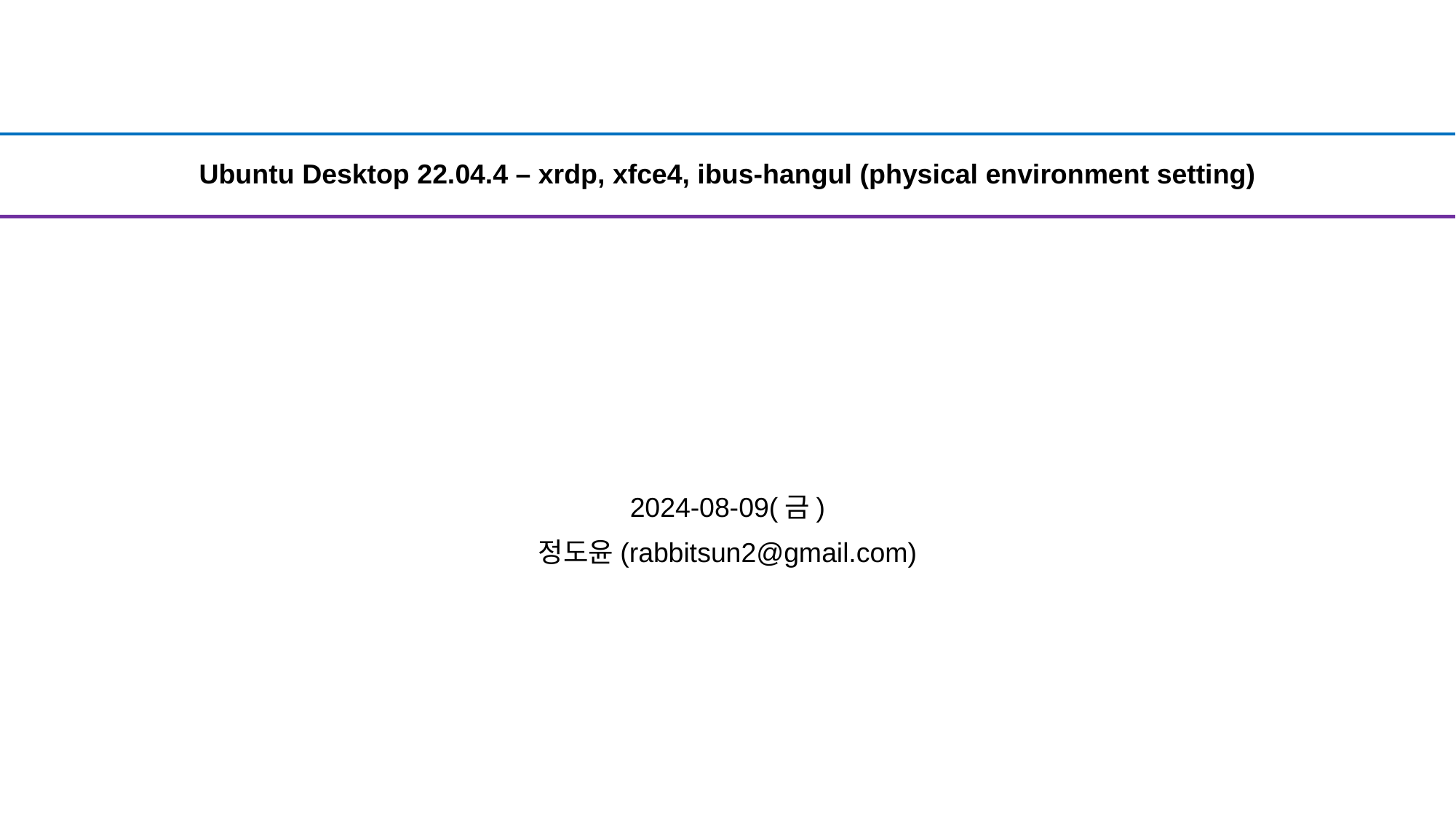

# Ubuntu Desktop 22.04.4 – xrdp, xfce4, ibus-hangul (physical environment setting)
2024-08-09(금)
정도윤(rabbitsun2@gmail.com)